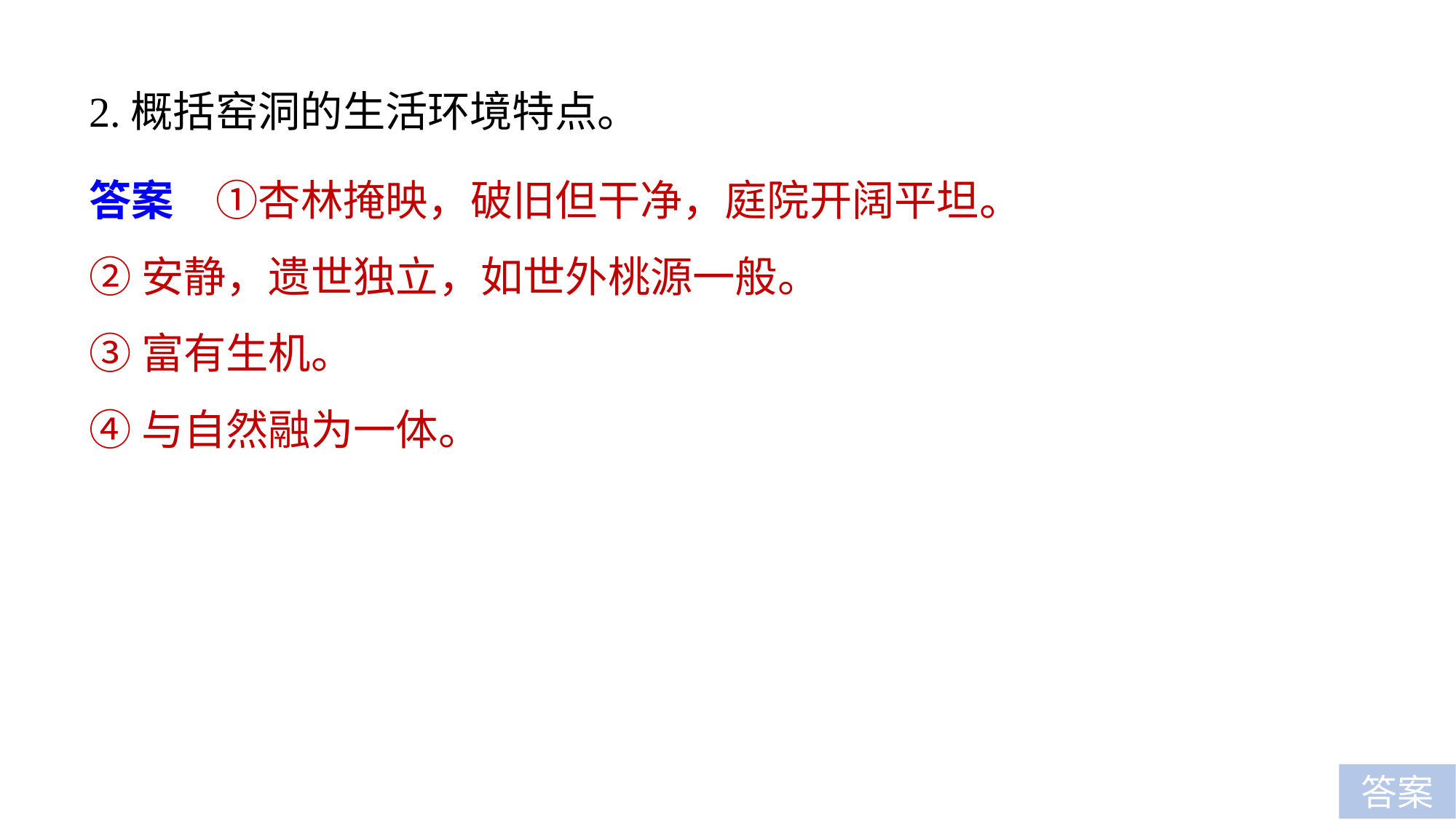

2.概括窑洞的生活环境特点。
答案　①杏林掩映，破旧但干净，庭院开阔平坦。
②安静，遗世独立，如世外桃源一般。
③富有生机。
④与自然融为一体。
答案